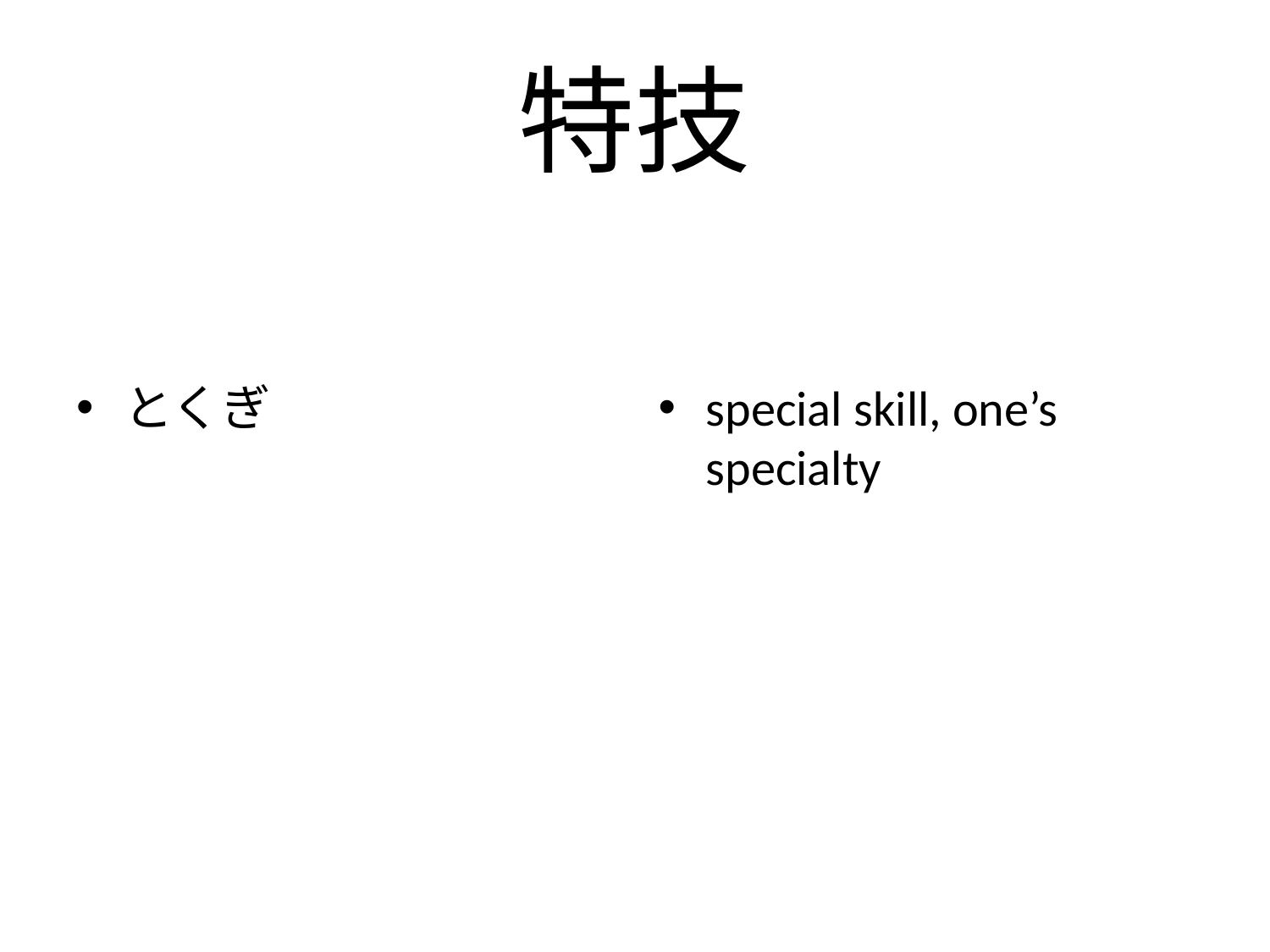

# 特技
とくぎ
special skill, one’s specialty